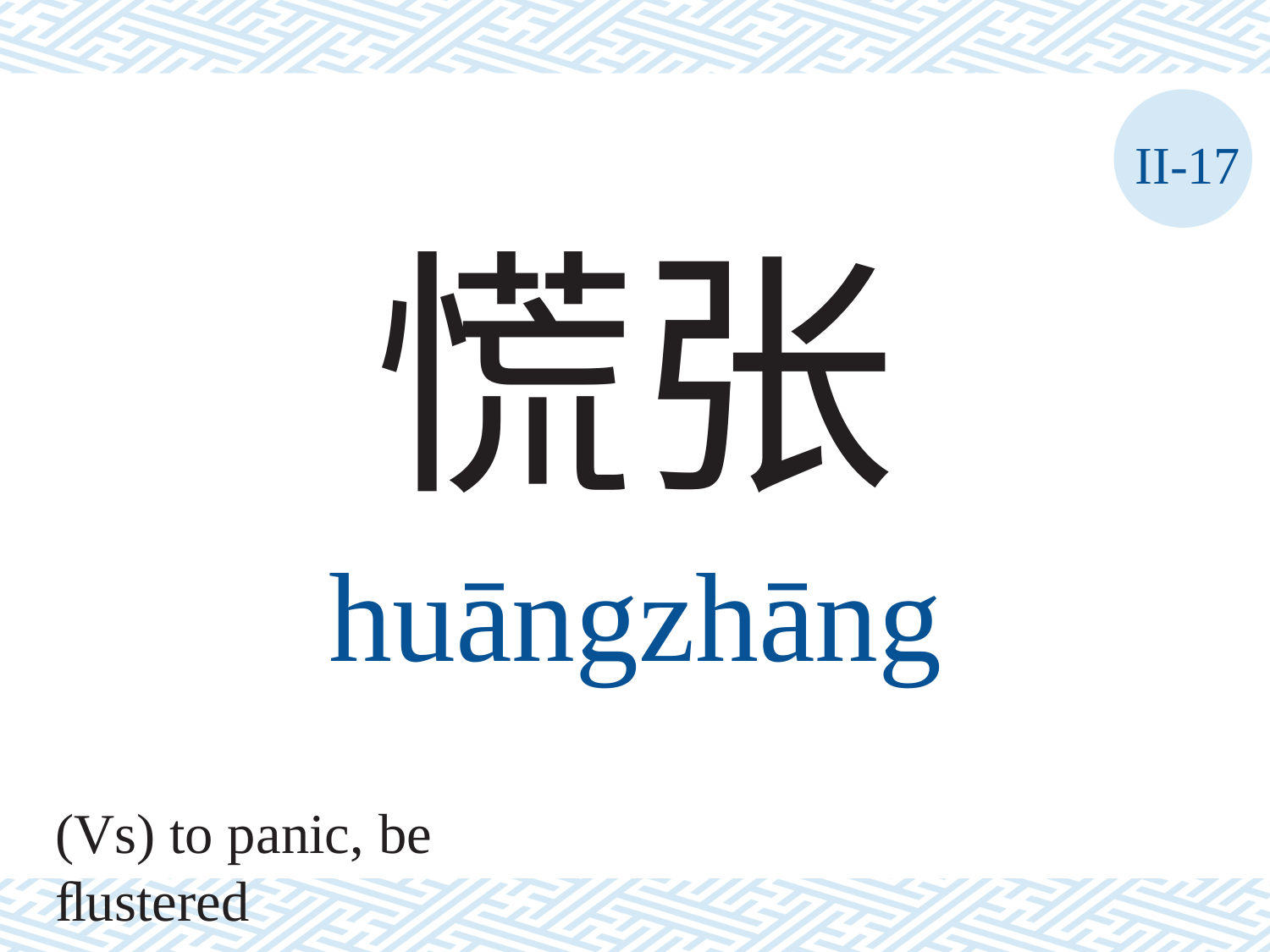

II-17
慌张
huāngzhāng
(Vs) to panic, be ﬂustered